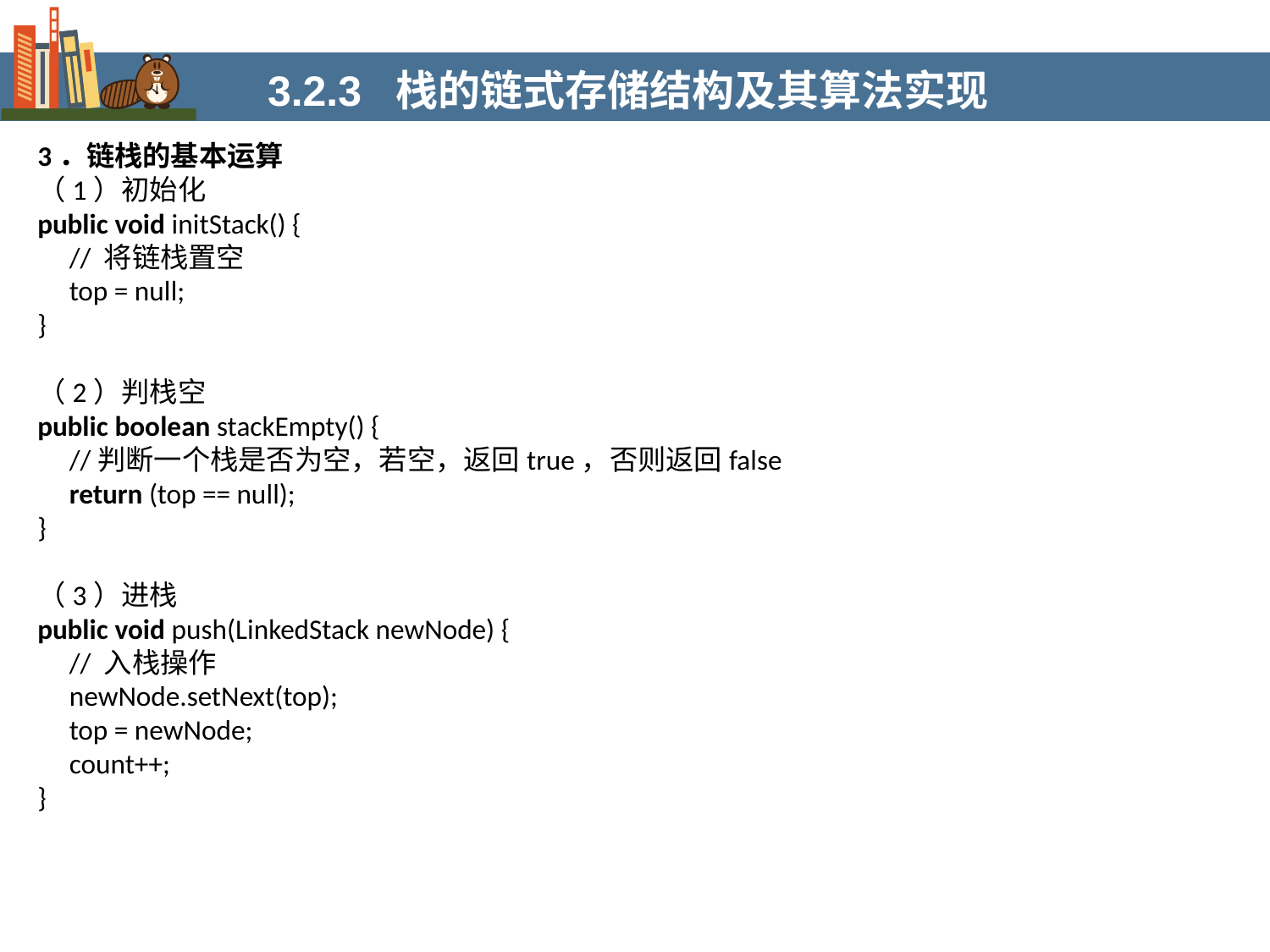

3.2.3  栈的链式存储结构及其算法实现
3．链栈的基本运算
（1）初始化
public void initStack() {
     // 将链栈置空
     top = null;
}

（2）判栈空
public boolean stackEmpty() {
     //判断一个栈是否为空，若空，返回true，否则返回false
     return (top == null);
}

（3）进栈
public void push(LinkedStack newNode) {
     // 入栈操作
     newNode.setNext(top);
     top = newNode;
     count++;
}